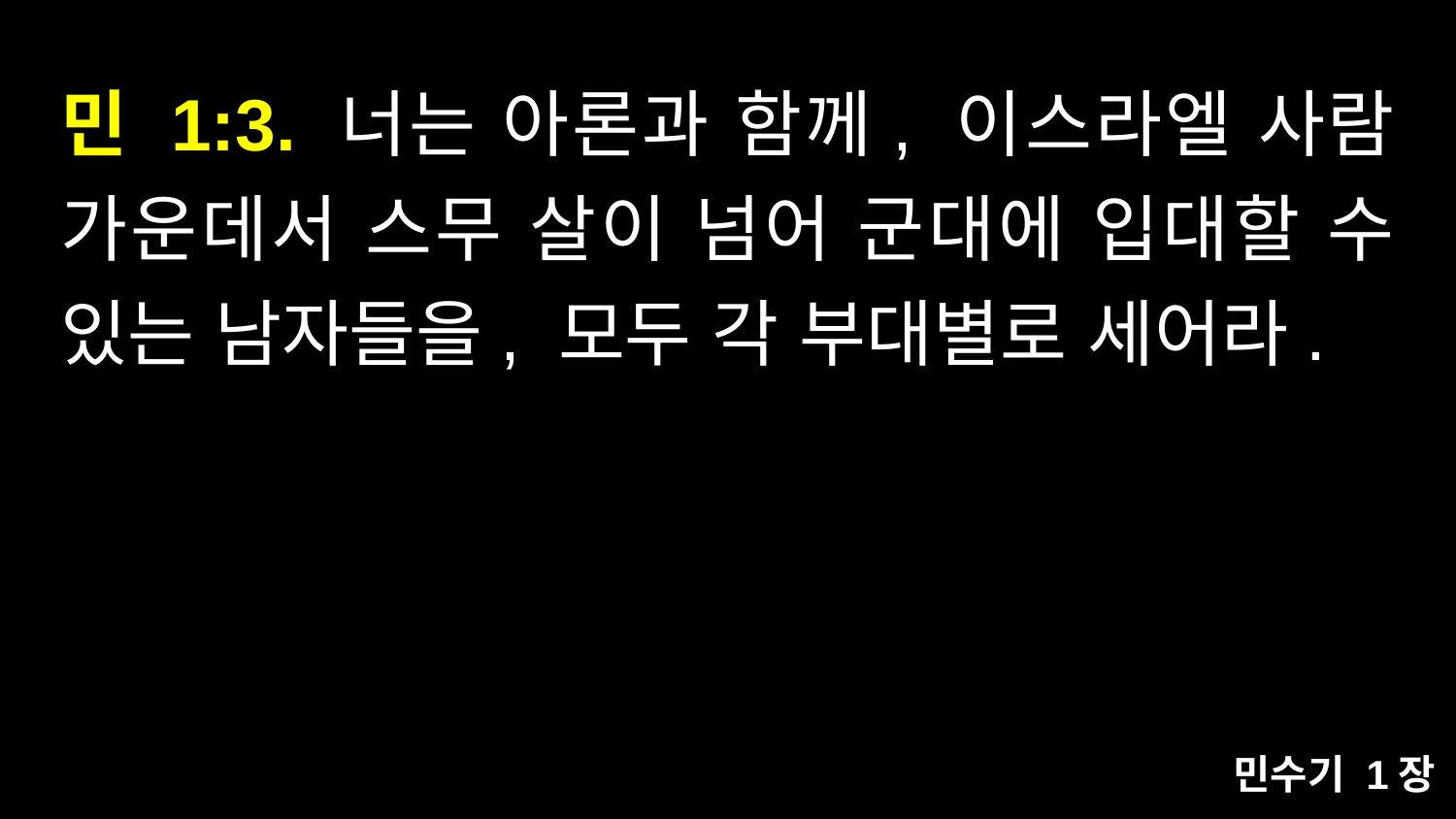

# 민 1:3. 너는 아론과 함께, 이스라엘 사람 가운데서 스무 살이 넘어 군대에 입대할 수 있는 남자들을, 모두 각 부대별로 세어라.
민수기 1장